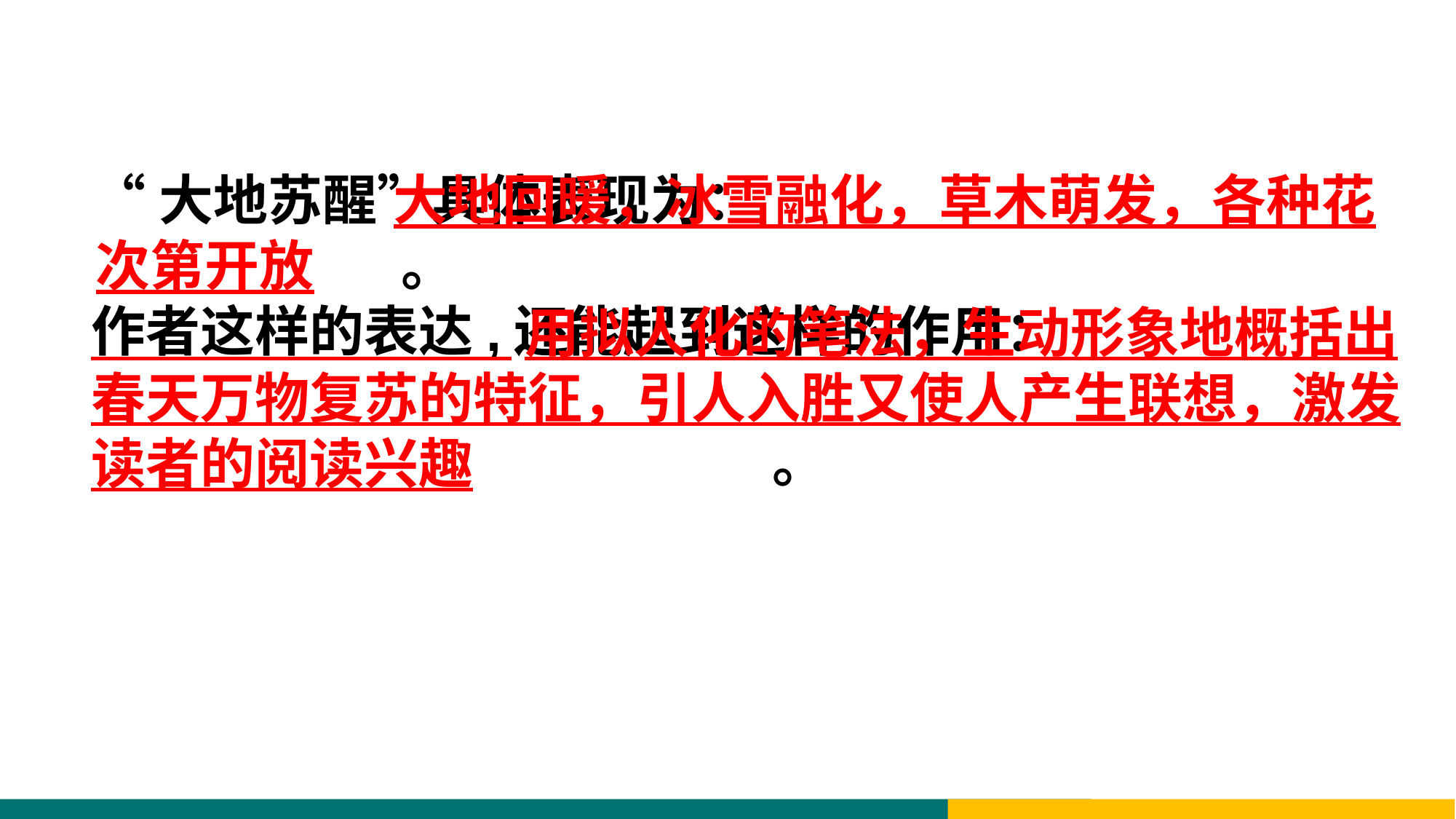

“大地苏醒”具体表现为：
                        。
作者这样的表达,还能起到这样的作用：

                                                      。
                       大地回暖，冰雪融化，草木萌发，各种花次第开放
                                  用拟人化的笔法，生动形象地概括出春天万物复苏的特征，引人入胜又使人产生联想，激发读者的阅读兴趣